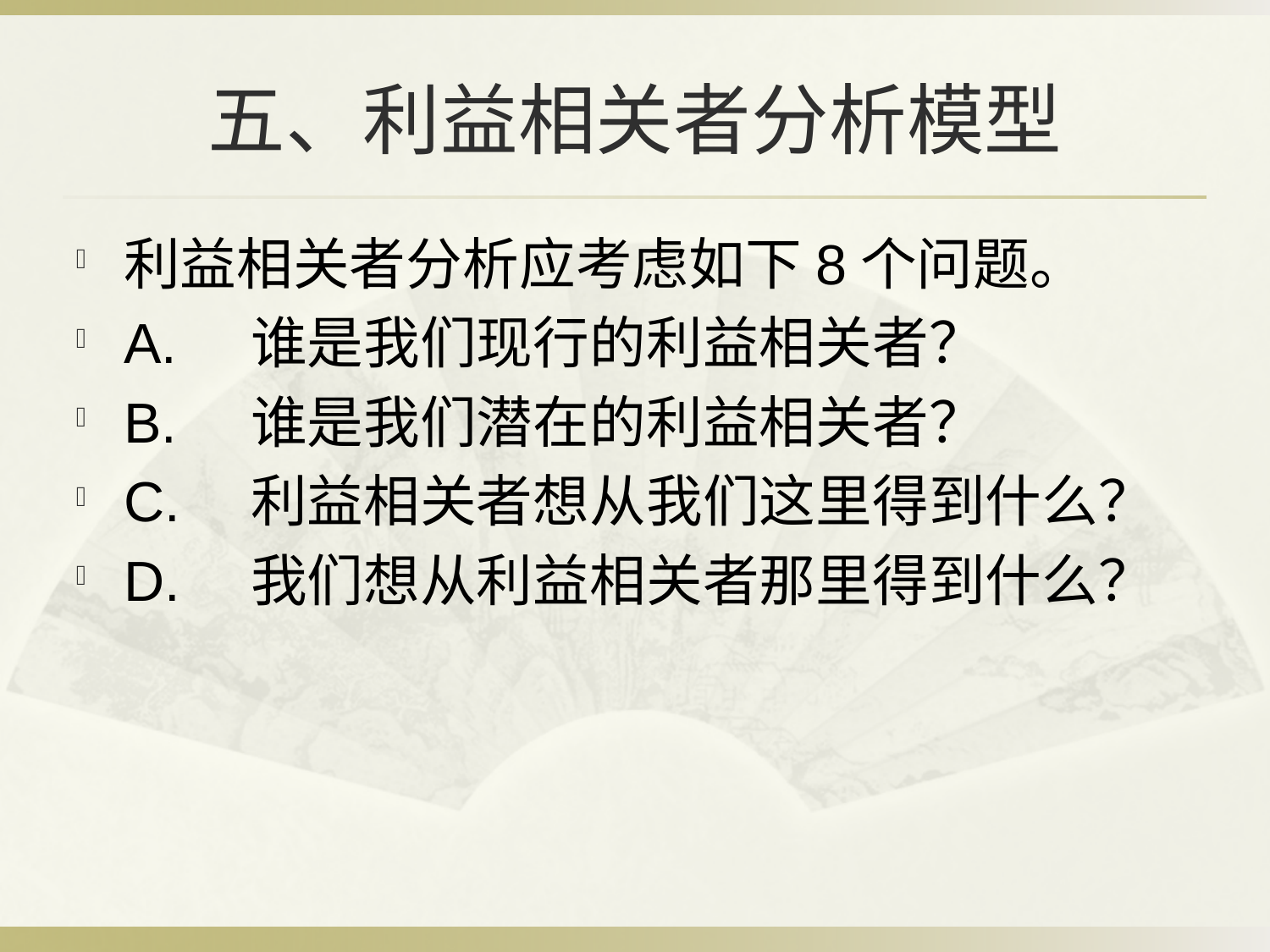

# 五、利益相关者分析模型
利益相关者分析应考虑如下8个问题。
A.	谁是我们现行的利益相关者？
B.	谁是我们潜在的利益相关者？
C.	利益相关者想从我们这里得到什么？
D.	我们想从利益相关者那里得到什么？